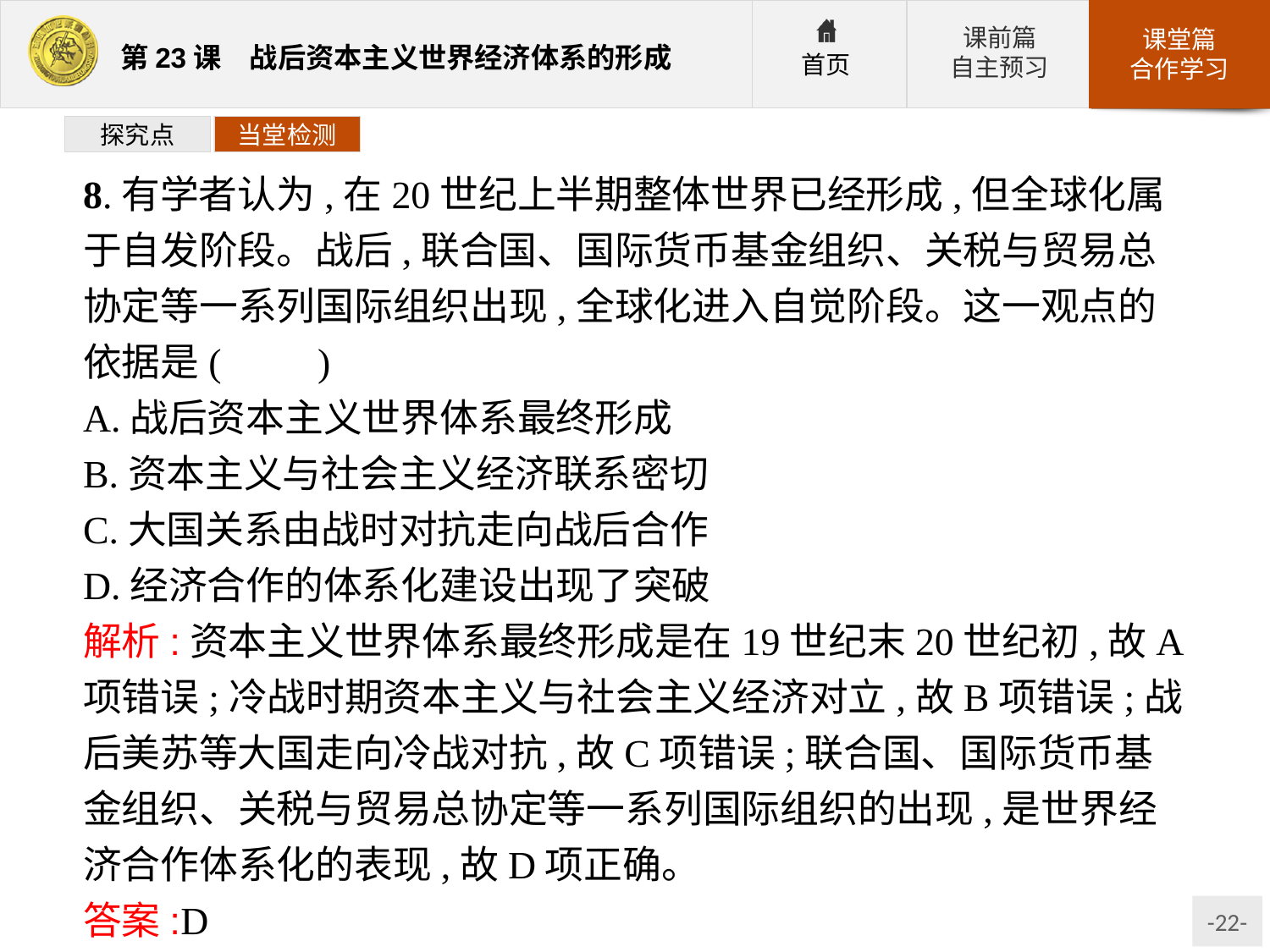

探究点
当堂检测
8.有学者认为,在20世纪上半期整体世界已经形成,但全球化属于自发阶段。战后,联合国、国际货币基金组织、关税与贸易总协定等一系列国际组织出现,全球化进入自觉阶段。这一观点的依据是(　　)
A.战后资本主义世界体系最终形成
B.资本主义与社会主义经济联系密切
C.大国关系由战时对抗走向战后合作
D.经济合作的体系化建设出现了突破
解析:资本主义世界体系最终形成是在19世纪末20世纪初,故A项错误;冷战时期资本主义与社会主义经济对立,故B项错误;战后美苏等大国走向冷战对抗,故C项错误;联合国、国际货币基金组织、关税与贸易总协定等一系列国际组织的出现,是世界经济合作体系化的表现,故D项正确。
答案:D